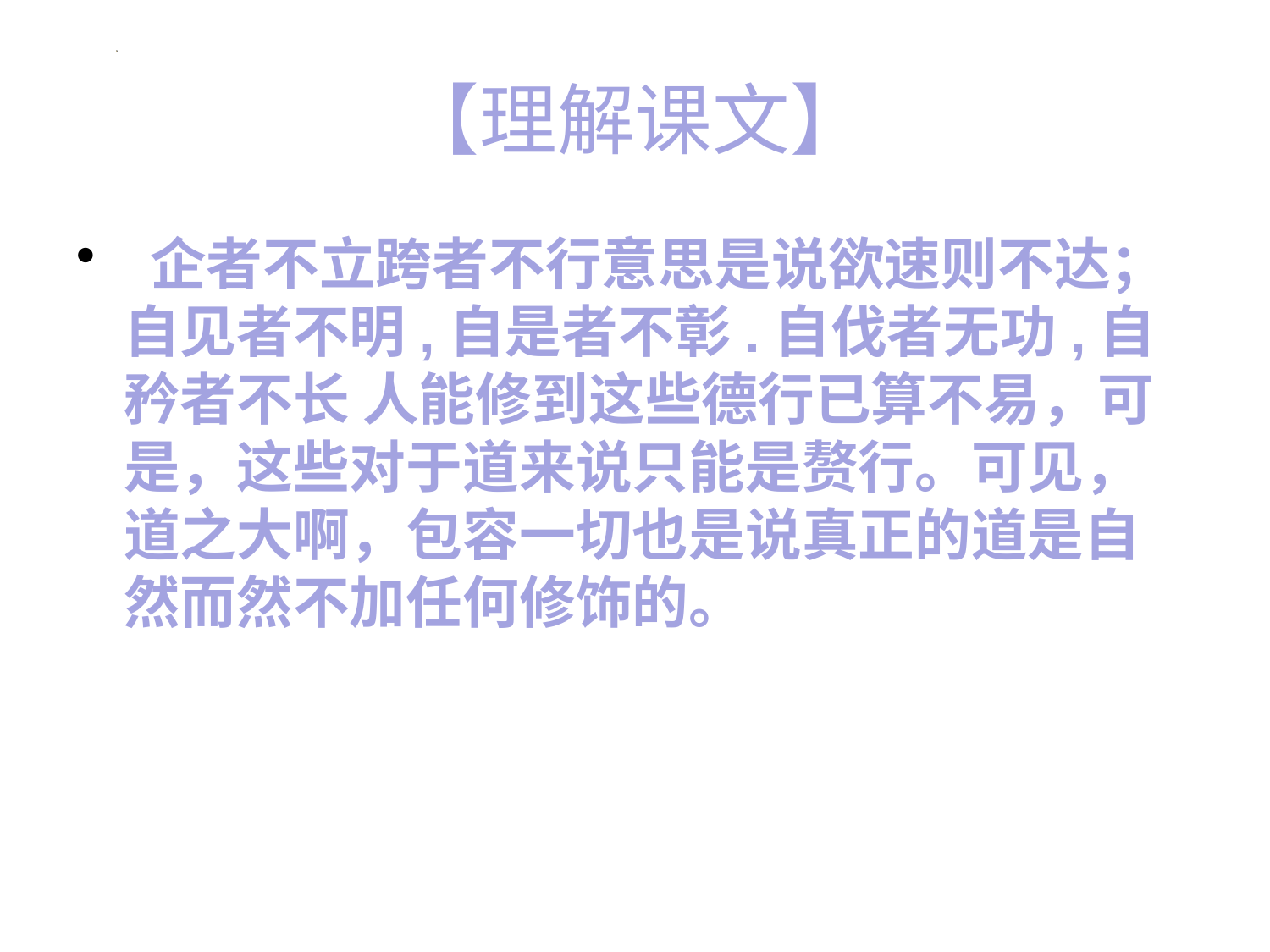

# 【理解课文】
 企者不立跨者不行意思是说欲速则不达； 自见者不明,自是者不彰.自伐者无功,自矜者不长 人能修到这些德行已算不易，可是，这些对于道来说只能是赘行。可见， 道之大啊，包容一切也是说真正的道是自然而然不加任何修饰的。